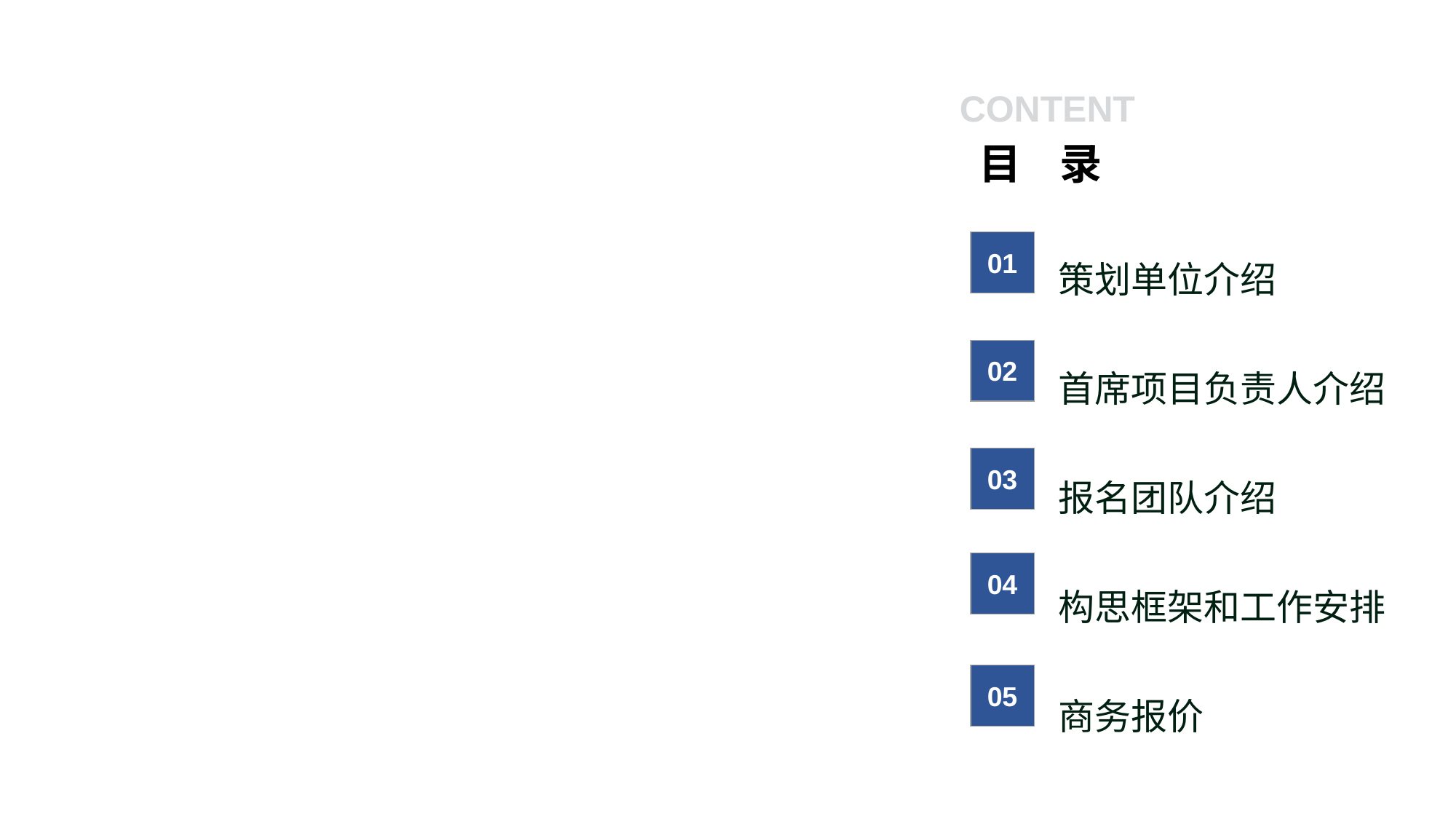

CONTENT
目    录
策划单位介绍
首席项目负责人介绍
报名团队介绍
构思框架和工作安排
商务报价
01
02
03
04
05